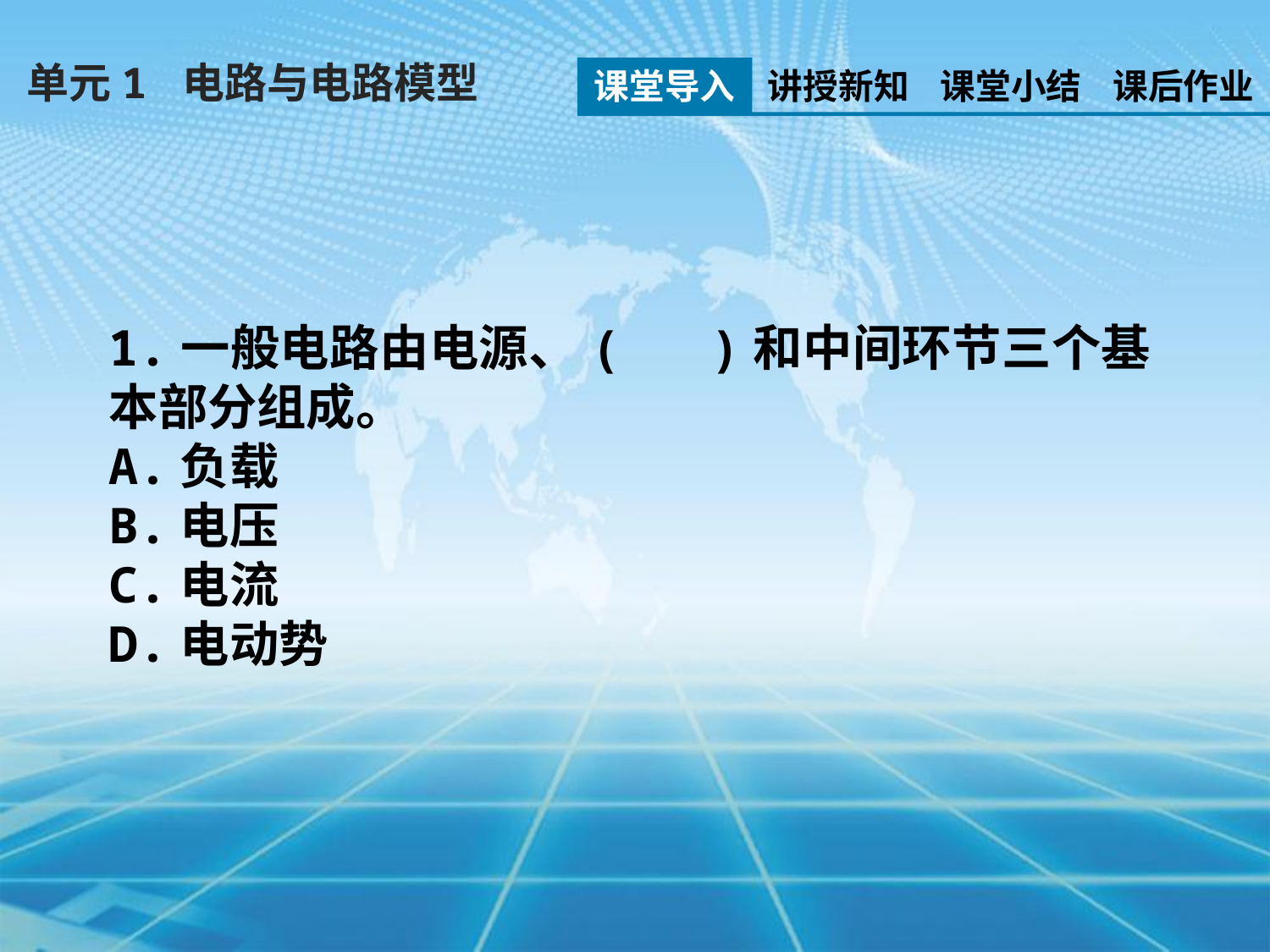

单元1 电路与电路模型
课堂导入
讲授新知
课堂小结
课后作业

1.一般电路由电源、(   )和中间环节三个基本部分组成。
A.负载
B.电压
C.电流
D.电动势